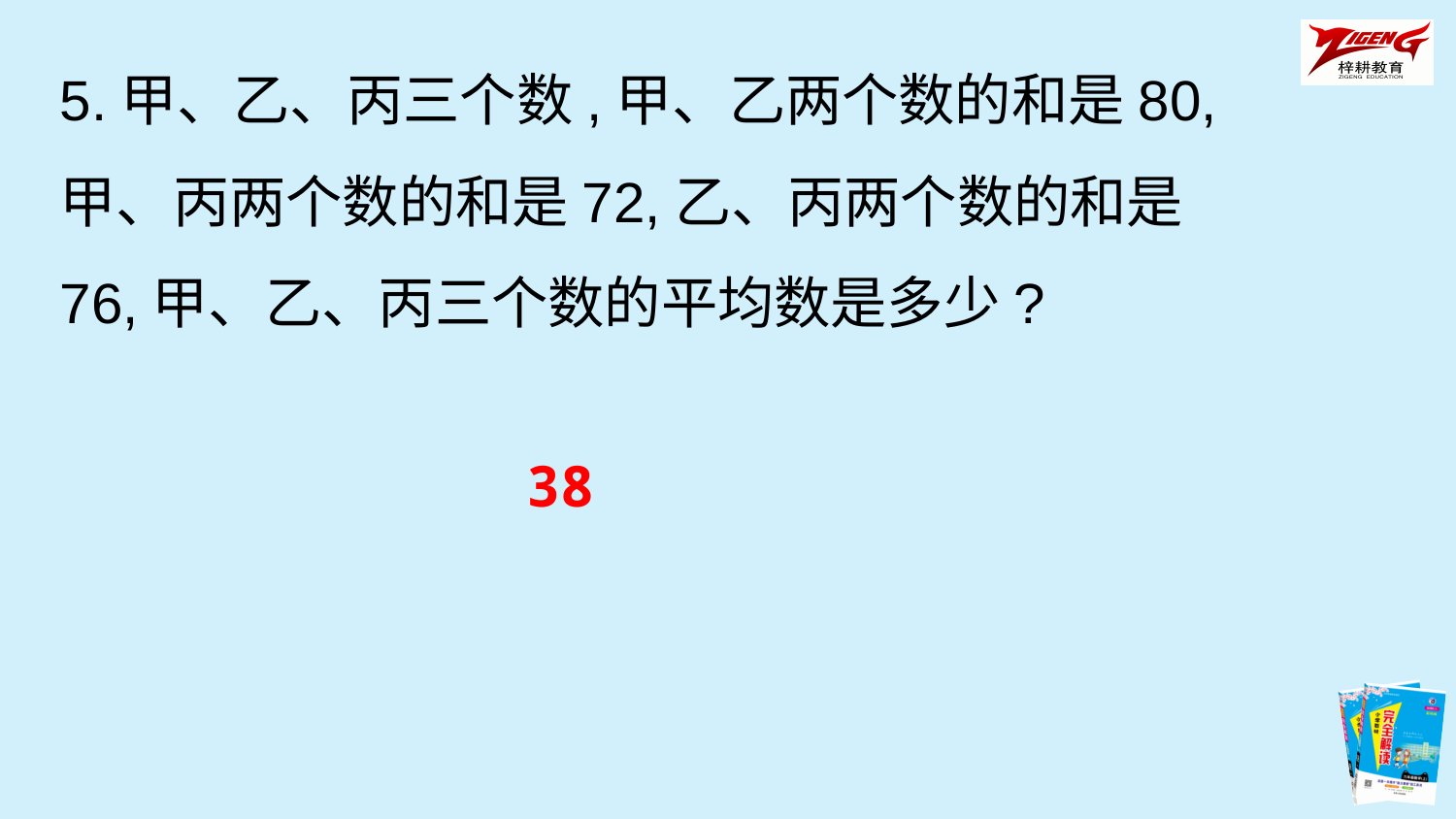

5.甲、乙、丙三个数,甲、乙两个数的和是80,甲、丙两个数的和是72,乙、丙两个数的和是76,甲、乙、丙三个数的平均数是多少?
38